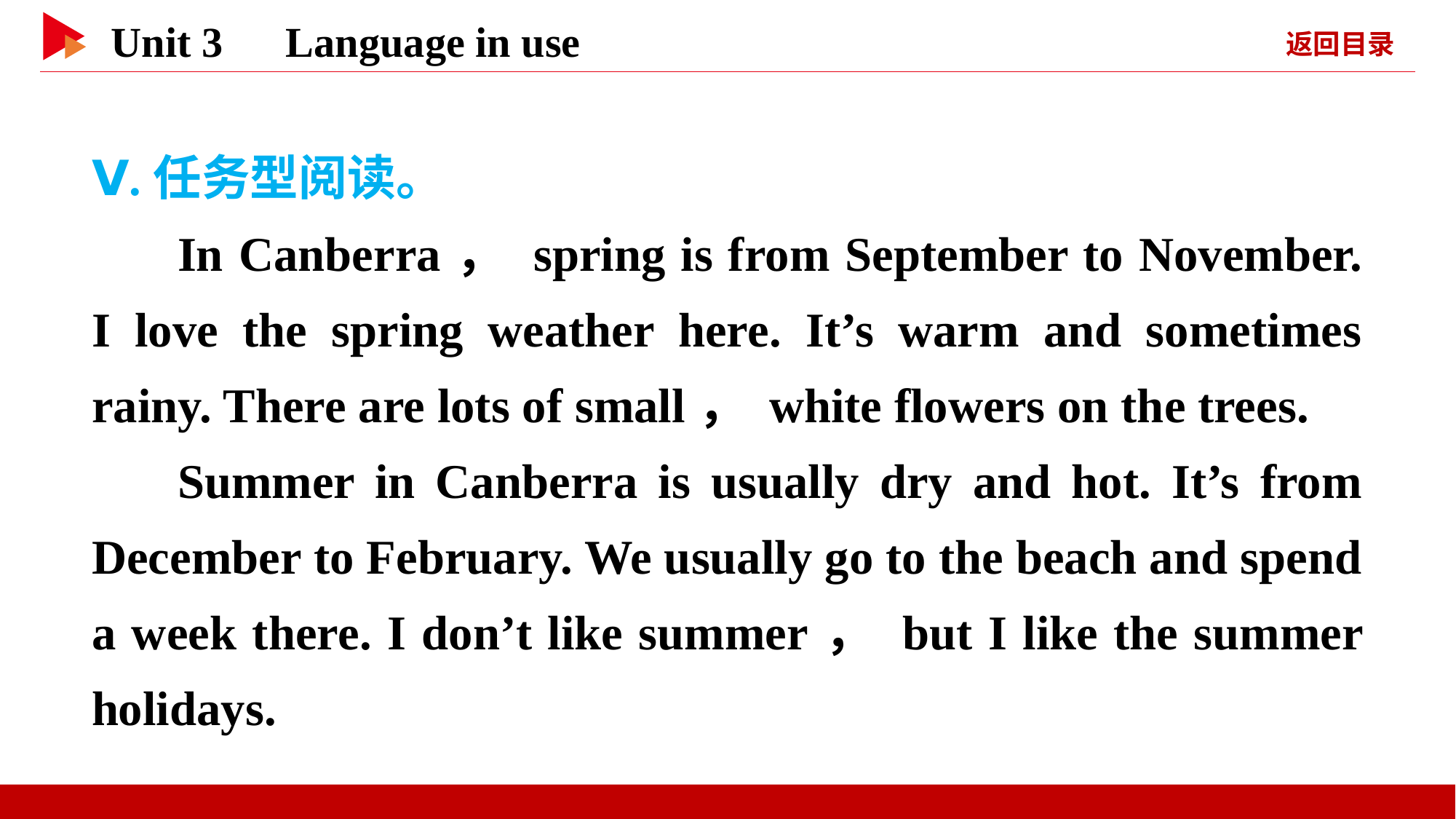

Ⅴ.任务型阅读。
In Canberra， spring is from September to November. I love the spring weather here. It’s warm and sometimes rainy. There are lots of small， white flowers on the trees.
Summer in Canberra is usually dry and hot. It’s from December to February. We usually go to the beach and spend a week there. I don’t like summer， but I like the summer holidays.